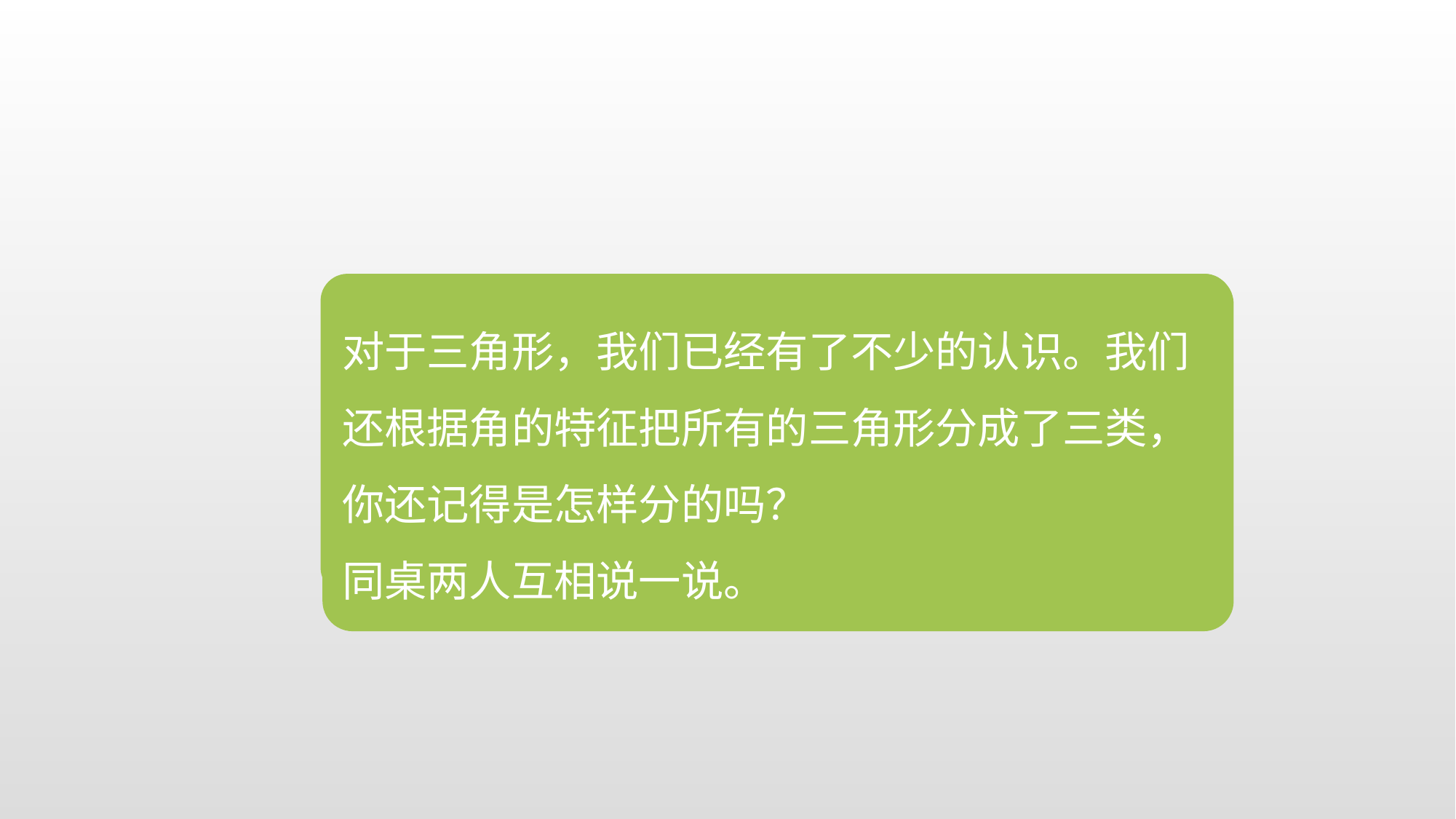

请在书本第112的方格图中设计一个你喜欢的图案，再简单交代一下你希望如何平移，最后交给你的同桌，互相挑战一下吧！
对于三角形，我们已经有了不少的认识。我们还根据角的特征把所有的三角形分成了三类，你还记得是怎样分的吗？
同桌两人互相说一说。